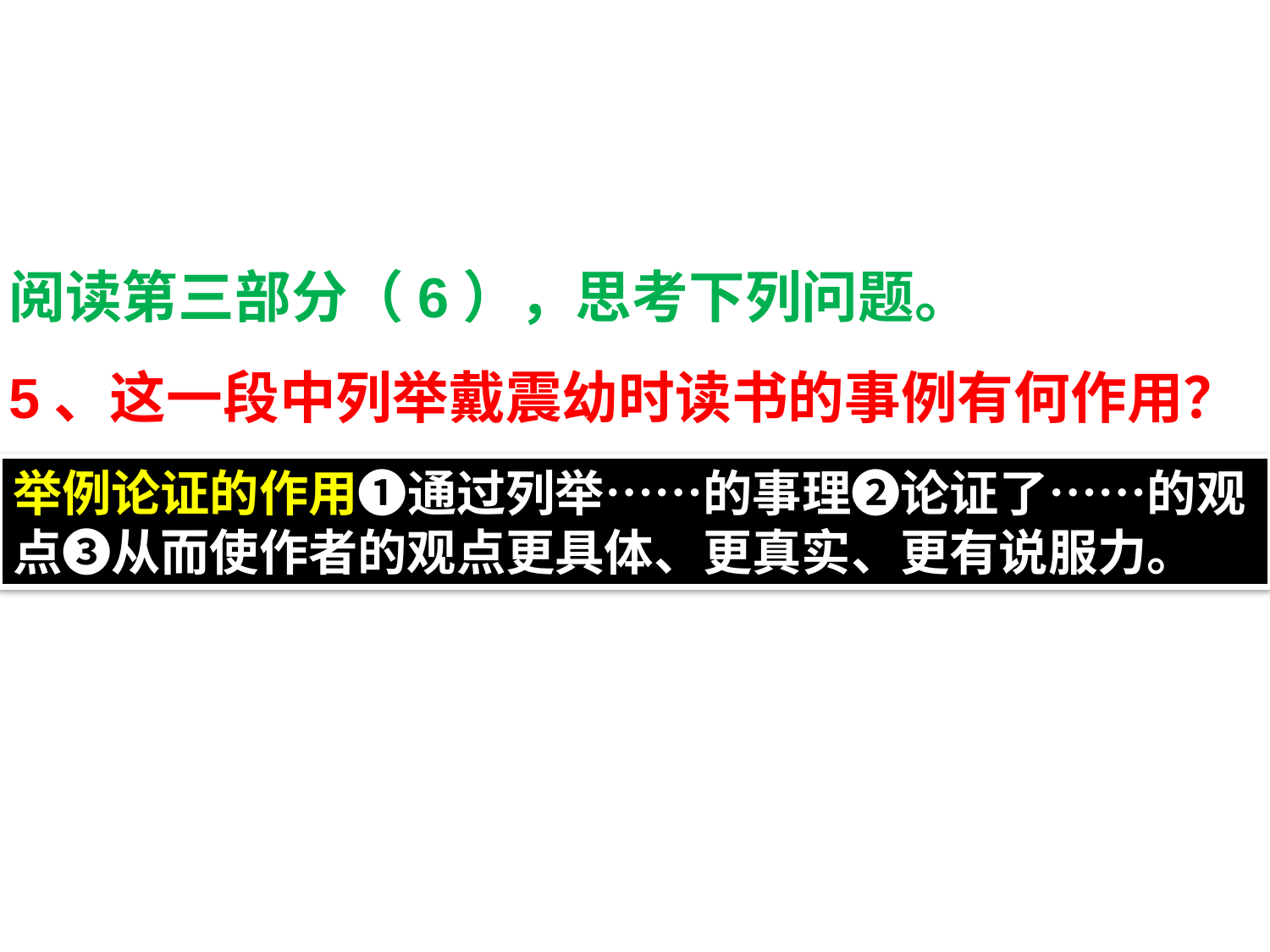

阅读第三部分（6），思考下列问题。
5、这一段中列举戴震幼时读书的事例有何作用？
举例论证的作用❶通过列举……的事理❷论证了……的观点❸从而使作者的观点更具体、更真实、更有说服力。